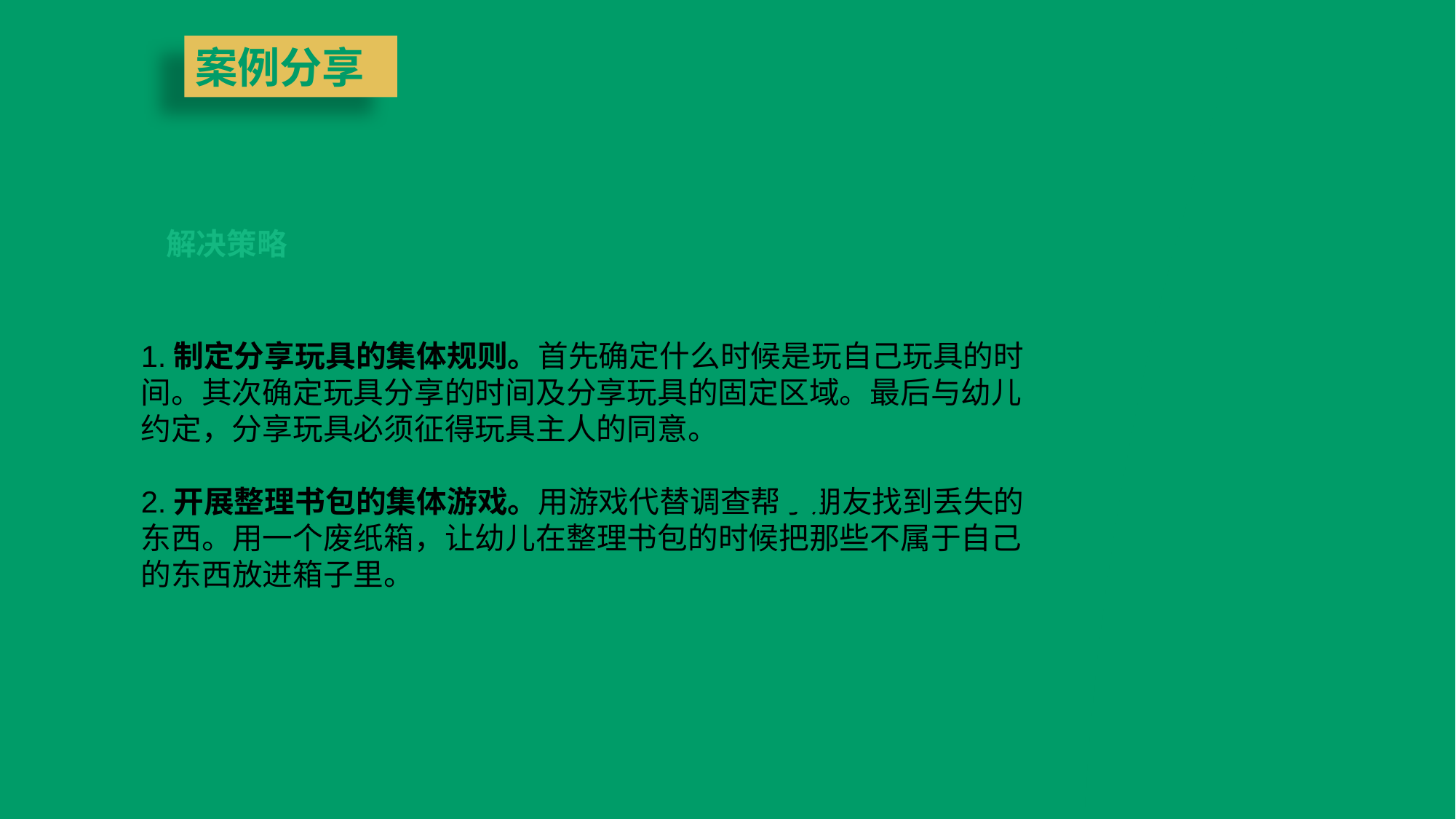

案例分享
解决策略

1.制定分享玩具的集体规则。首先确定什么时候是玩自己玩具的时间。其次确定玩具分享的时间及分享玩具的固定区域。最后与幼儿约定，分享玩具必须征得玩具主人的同意。

2.开展整理书包的集体游戏。用游戏代替调查帮小朋友找到丢失的东西。用一个废纸箱，让幼儿在整理书包的时候把那些不属于自己的东西放进箱子里。

INDUCTION TRAINING